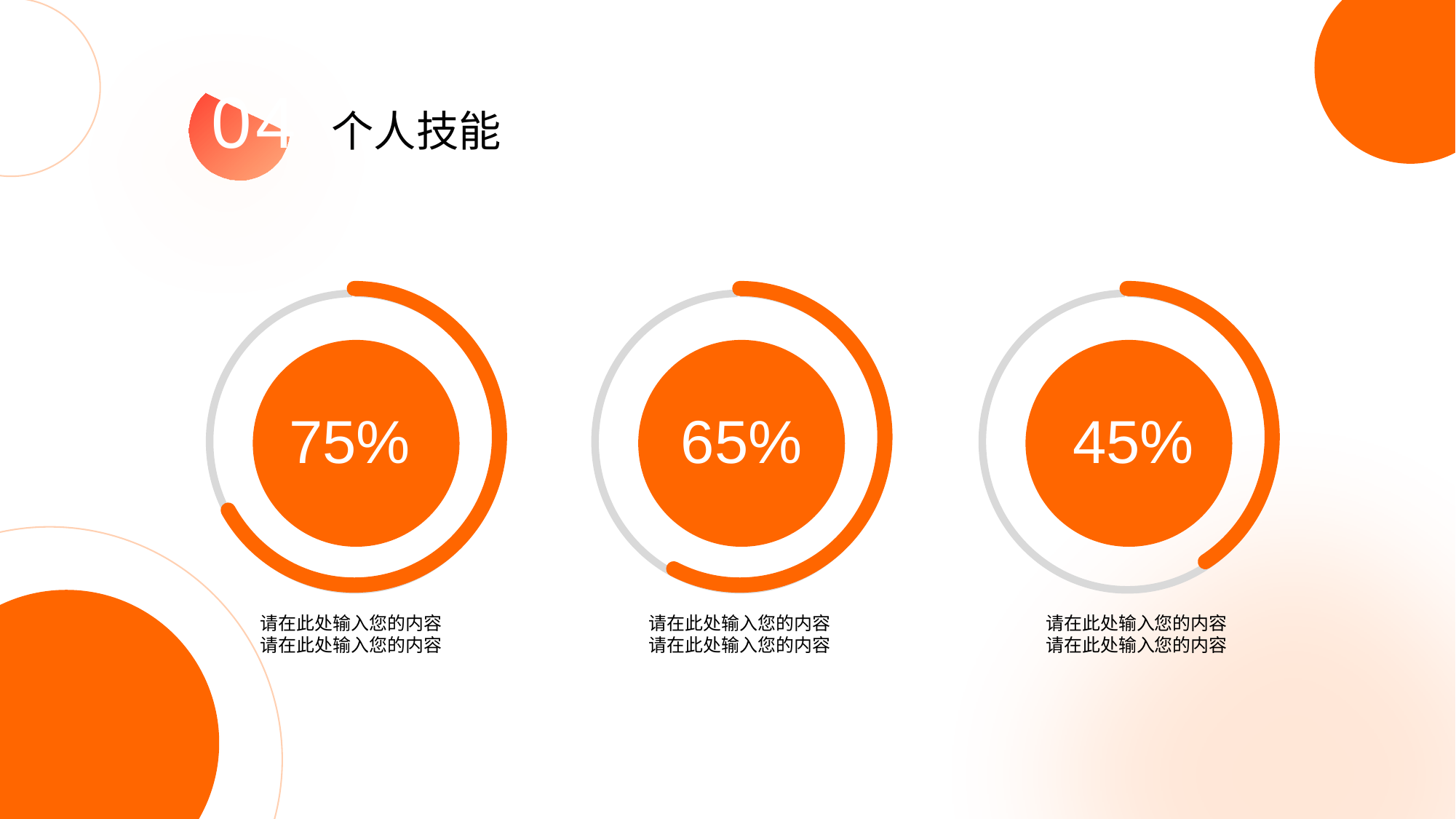

04

个人技能

75%
65%
45%

请在此处输入您的内容
请在此处输入您的内容

请在此处输入您的内容
请在此处输入您的内容

请在此处输入您的内容
请在此处输入您的内容